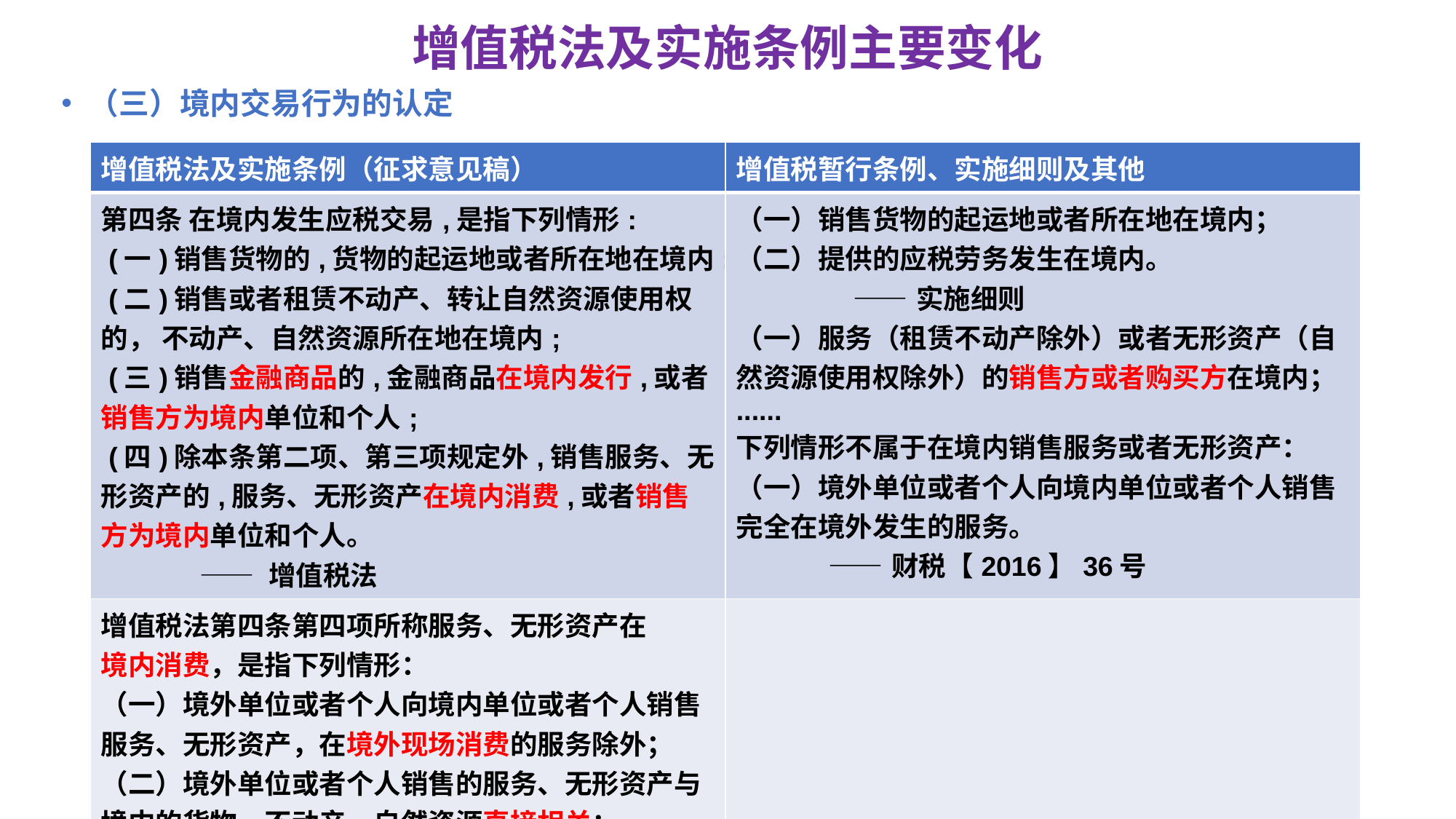

# 增值税法及实施条例主要变化
（三）境内交易行为的认定

| 增值税法及实施条例（征求意见稿） | 增值税暂行条例、实施细则及其他 |
| --- | --- |
| 第四条 在境内发生应税交易,是指下列情形: (一)销售货物的,货物的起运地或者所在地在境内; (二)销售或者租赁不动产、转让自然资源使用权的， 不动产、自然资源所在地在境内; (三)销售金融商品的,金融商品在境内发行,或者销售方为境内单位和个人; (四)除本条第二项、第三项规定外,销售服务、无形资产的,服务、无形资产在境内消费,或者销售方为境内单位和个人。 —— 增值税法 | （一）销售货物的起运地或者所在地在境内； （二）提供的应税劳务发生在境内。 ——实施细则 （一）服务（租赁不动产除外）或者无形资产（自然资源使用权除外）的销售方或者购买方在境内； ...... 下列情形不属于在境内销售服务或者无形资产： （一）境外单位或者个人向境内单位或者个人销售完全在境外发生的服务。 ——财税【2016】36号 |
| 增值税法第四条第四项所称服务、无形资产在 境内消费，是指下列情形： （一）境外单位或者个人向境内单位或者个人销售服务、无形资产，在境外现场消费的服务除外； （二）境外单位或者个人销售的服务、无形资产与境内的货物、不动产、自然资源直接相关； ——增值税实施条例 |  |